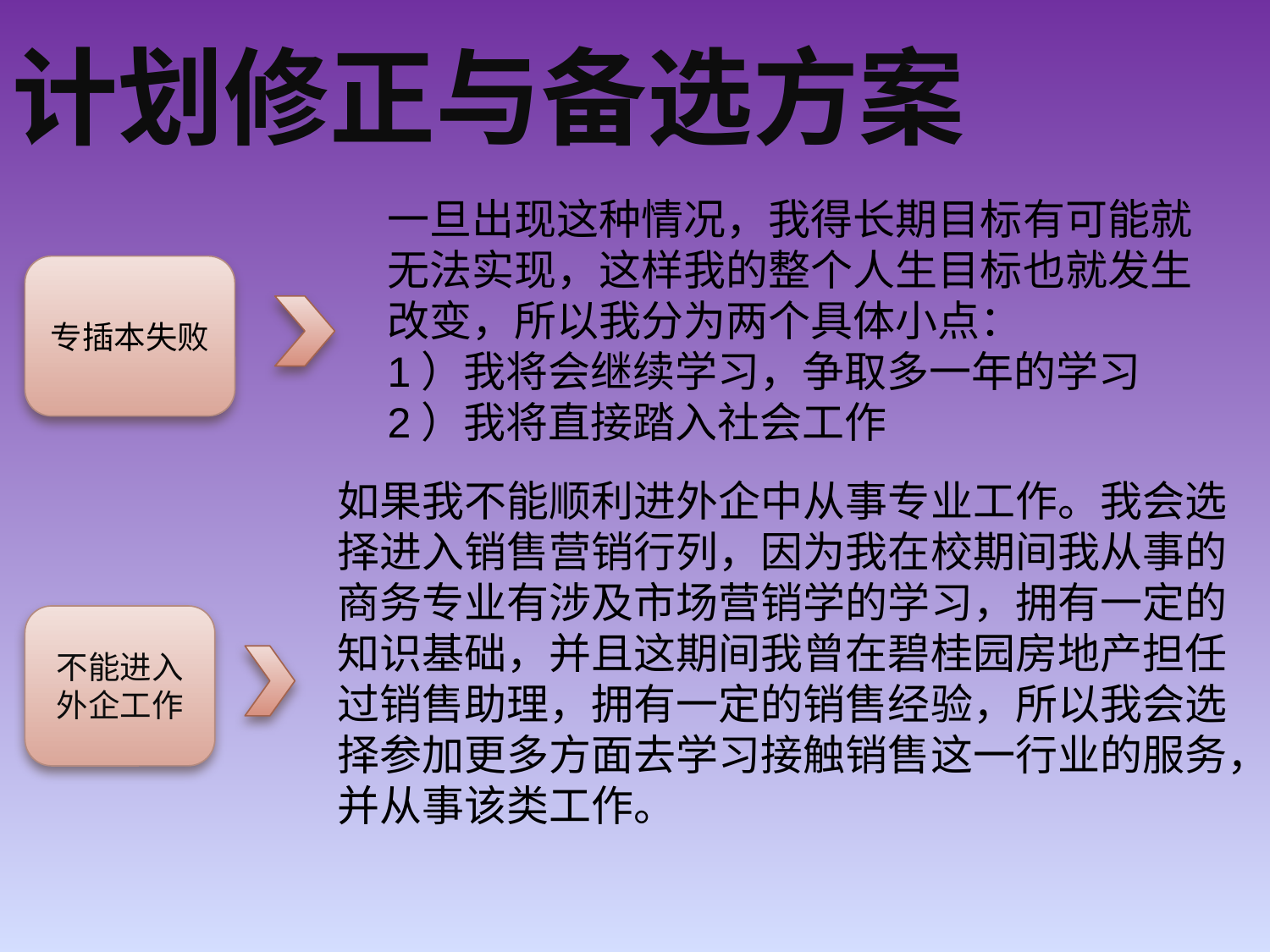

# 计划修正与备选方案
一旦出现这种情况，我得长期目标有可能就无法实现，这样我的整个人生目标也就发生改变，所以我分为两个具体小点：
1）我将会继续学习，争取多一年的学习
2）我将直接踏入社会工作
专插本失败

如果我不能顺利进外企中从事专业工作。我会选择进入销售营销行列，因为我在校期间我从事的商务专业有涉及市场营销学的学习，拥有一定的知识基础，并且这期间我曾在碧桂园房地产担任过销售助理，拥有一定的销售经验，所以我会选择参加更多方面去学习接触销售这一行业的服务，并从事该类工作。
不能进入外企工作